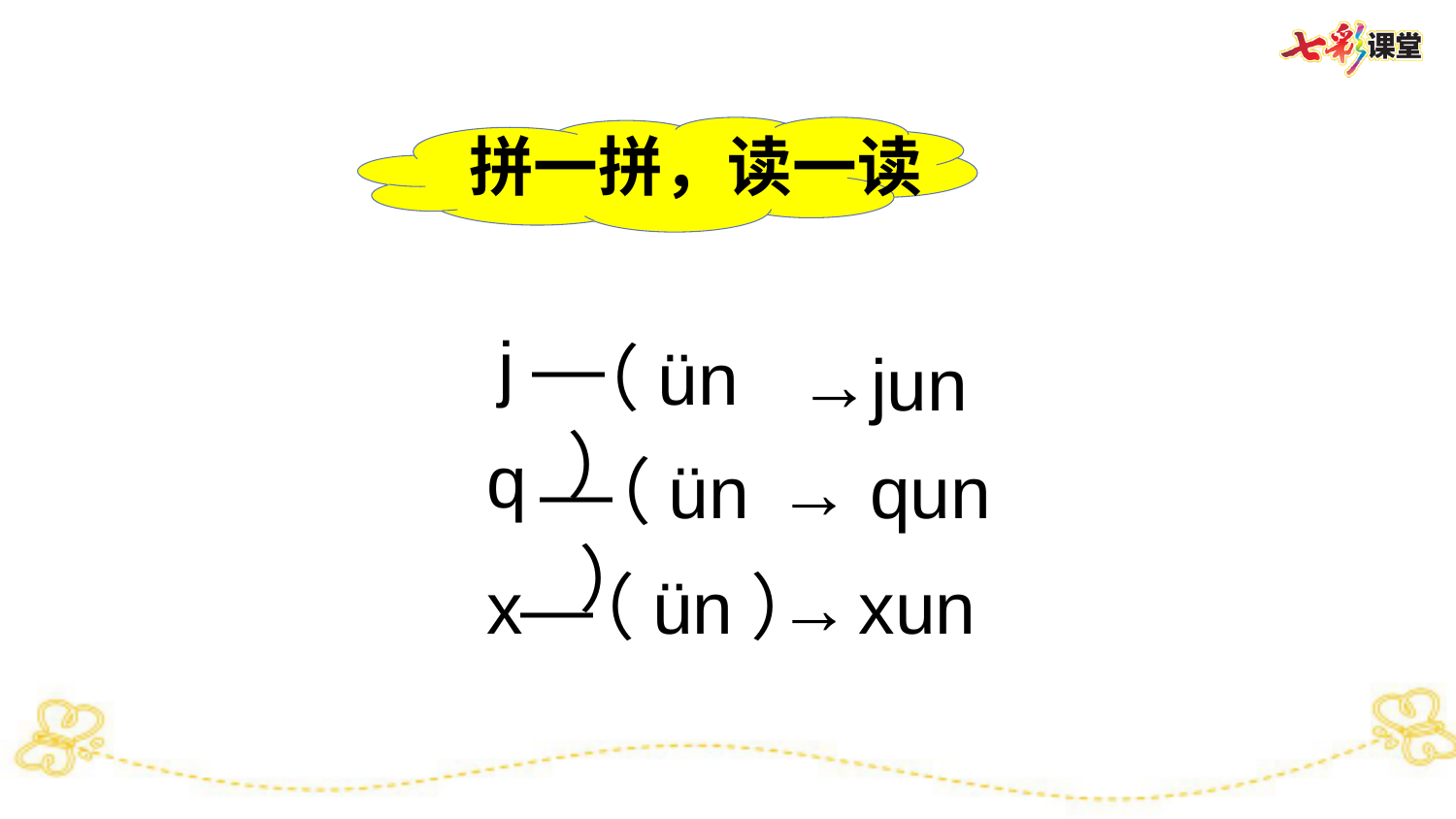

拼一拼，读一读
j
—
（ün）
→jun
q
—
（ün）
→
qun
x
—
（ün）
→
xun